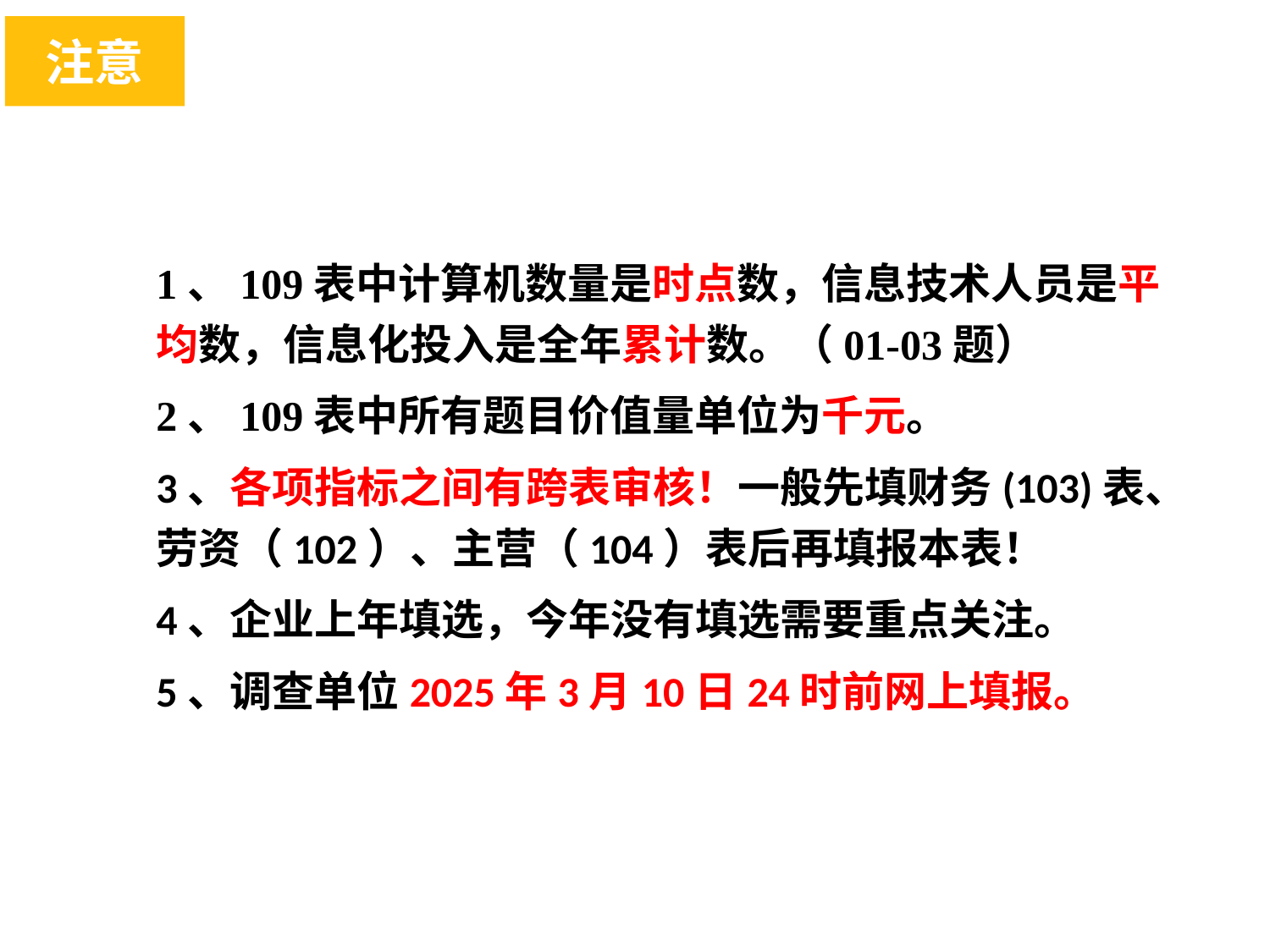

注意

1、109表中计算机数量是时点数，信息技术人员是平均数，信息化投入是全年累计数。（01-03题）
2、109表中所有题目价值量单位为千元。
3、各项指标之间有跨表审核！一般先填财务(103)表、劳资（102）、主营（104）表后再填报本表！
4、企业上年填选，今年没有填选需要重点关注。
5、调查单位2025年3月10日24时前网上填报。